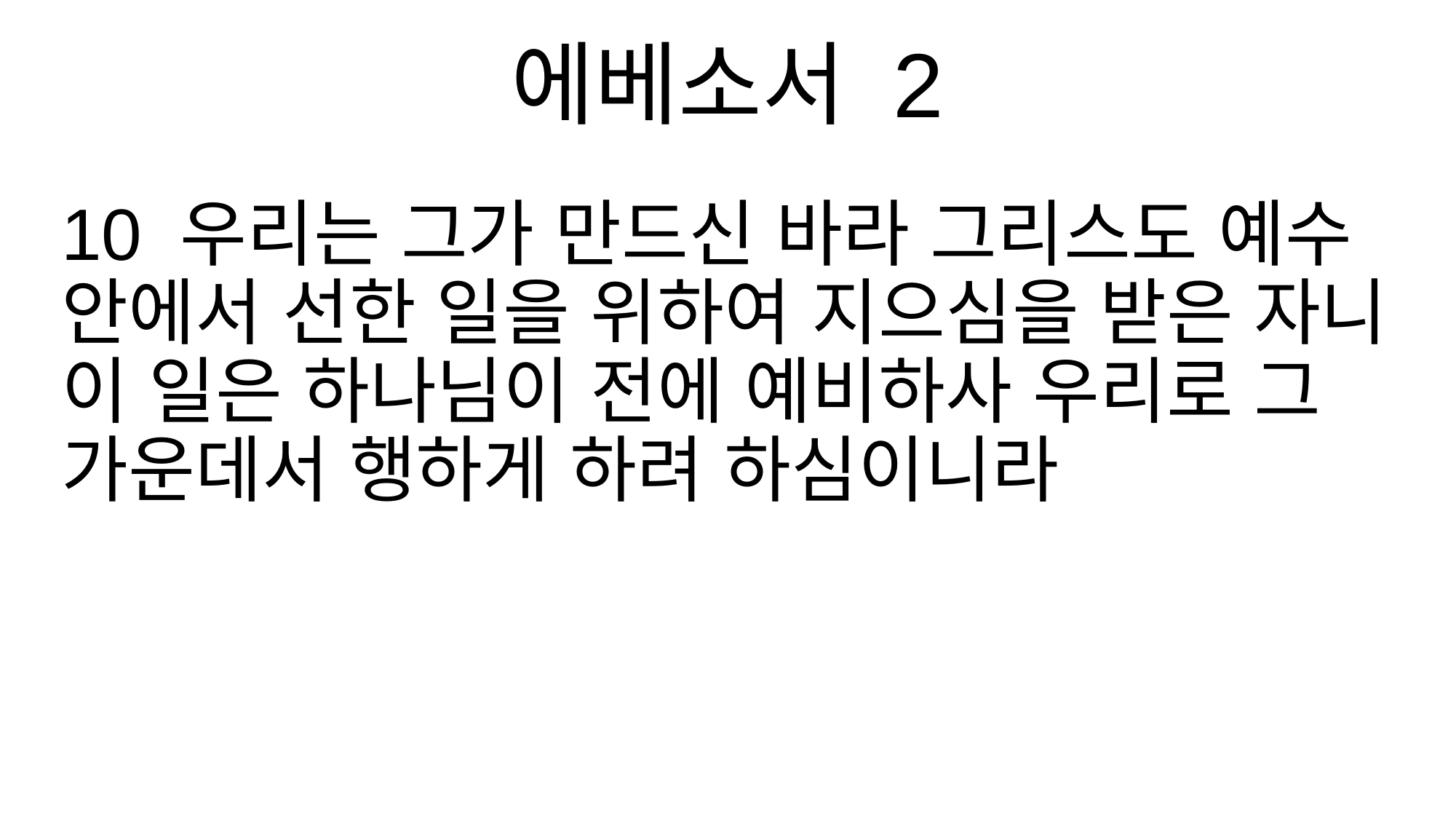

에베소서 2
10 우리는 그가 만드신 바라 그리스도 예수 안에서 선한 일을 위하여 지으심을 받은 자니 이 일은 하나님이 전에 예비하사 우리로 그 가운데서 행하게 하려 하심이니라